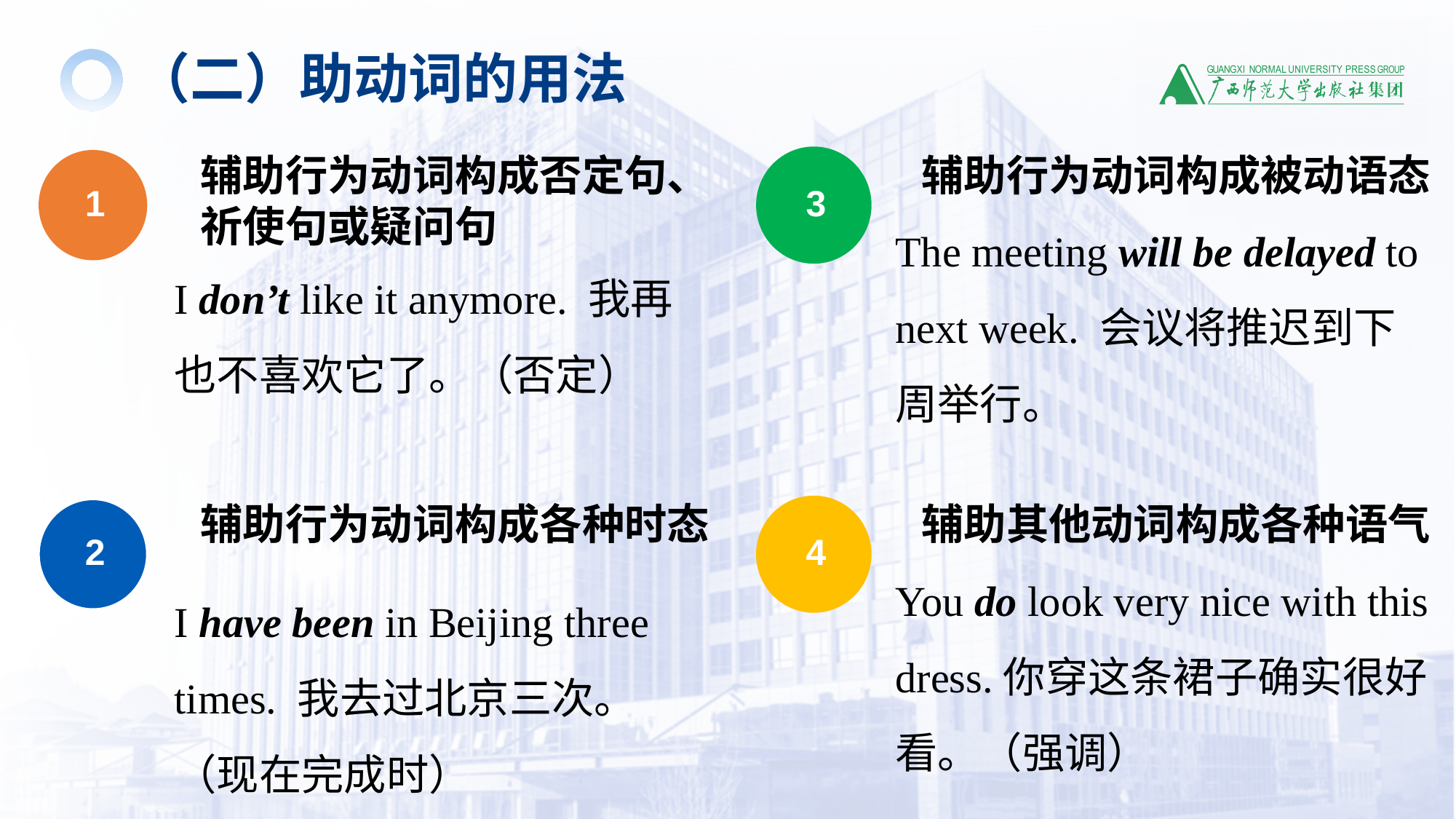

（二）助动词的用法

辅助行为动词构成否定句、祈使句或疑问句
I don’t like it anymore. 我再也不喜欢它了。（否定）

1
辅助行为动词构成被动语态
The meeting will be delayed to next week. 会议将推迟到下周举行。

3
辅助行为动词构成各种时态
I have been in Beijing three times. 我去过北京三次。（现在完成时）

2
辅助其他动词构成各种语气
You do look very nice with this dress.你穿这条裙子确实很好看。（强调）

4